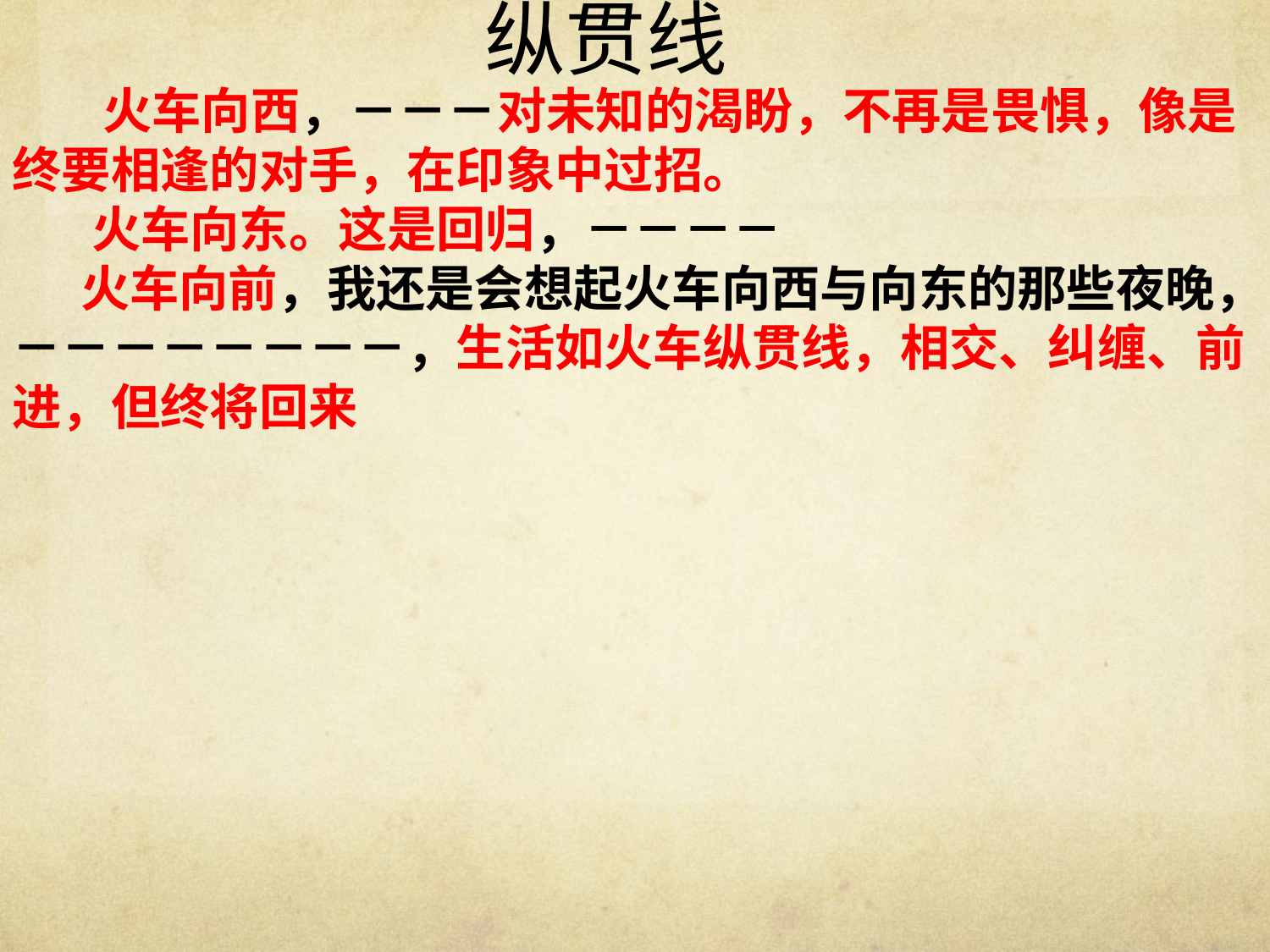

# 纵贯线
       火车向西，－－－对未知的渴盼，不再是畏惧，像是终要相逢的对手，在印象中过招。
      火车向东。这是回归，－－－－
     火车向前，我还是会想起火车向西与向东的那些夜晚，－－－－－－－－，生活如火车纵贯线，相交、纠缠、前进，但终将回来